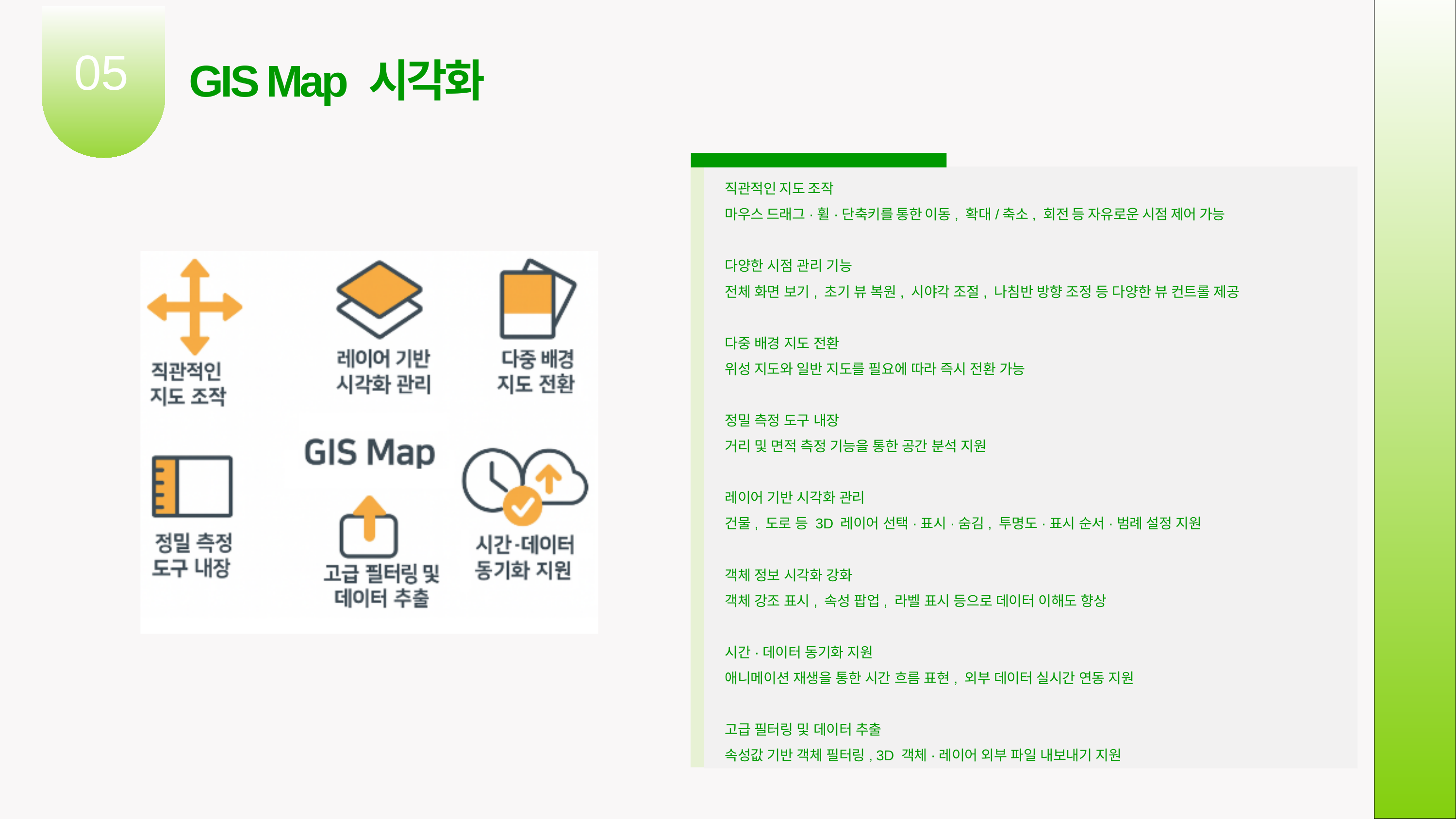

05
GIS Map 시각화

직관적인 지도 조작
마우스 드래그·휠·단축키를 통한 이동, 확대/축소, 회전 등 자유로운 시점 제어 가능

다양한 시점 관리 기능
전체 화면 보기, 초기 뷰 복원, 시야각 조절, 나침반 방향 조정 등 다양한 뷰 컨트롤 제공

다중 배경 지도 전환
위성 지도와 일반 지도를 필요에 따라 즉시 전환 가능

정밀 측정 도구 내장
거리 및 면적 측정 기능을 통한 공간 분석 지원

레이어 기반 시각화 관리
건물, 도로 등 3D 레이어 선택·표시·숨김, 투명도·표시 순서·범례 설정 지원

객체 정보 시각화 강화
객체 강조 표시, 속성 팝업, 라벨 표시 등으로 데이터 이해도 향상

시간·데이터 동기화 지원
애니메이션 재생을 통한 시간 흐름 표현, 외부 데이터 실시간 연동 지원

고급 필터링 및 데이터 추출
속성값 기반 객체 필터링, 3D 객체·레이어 외부 파일 내보내기 지원